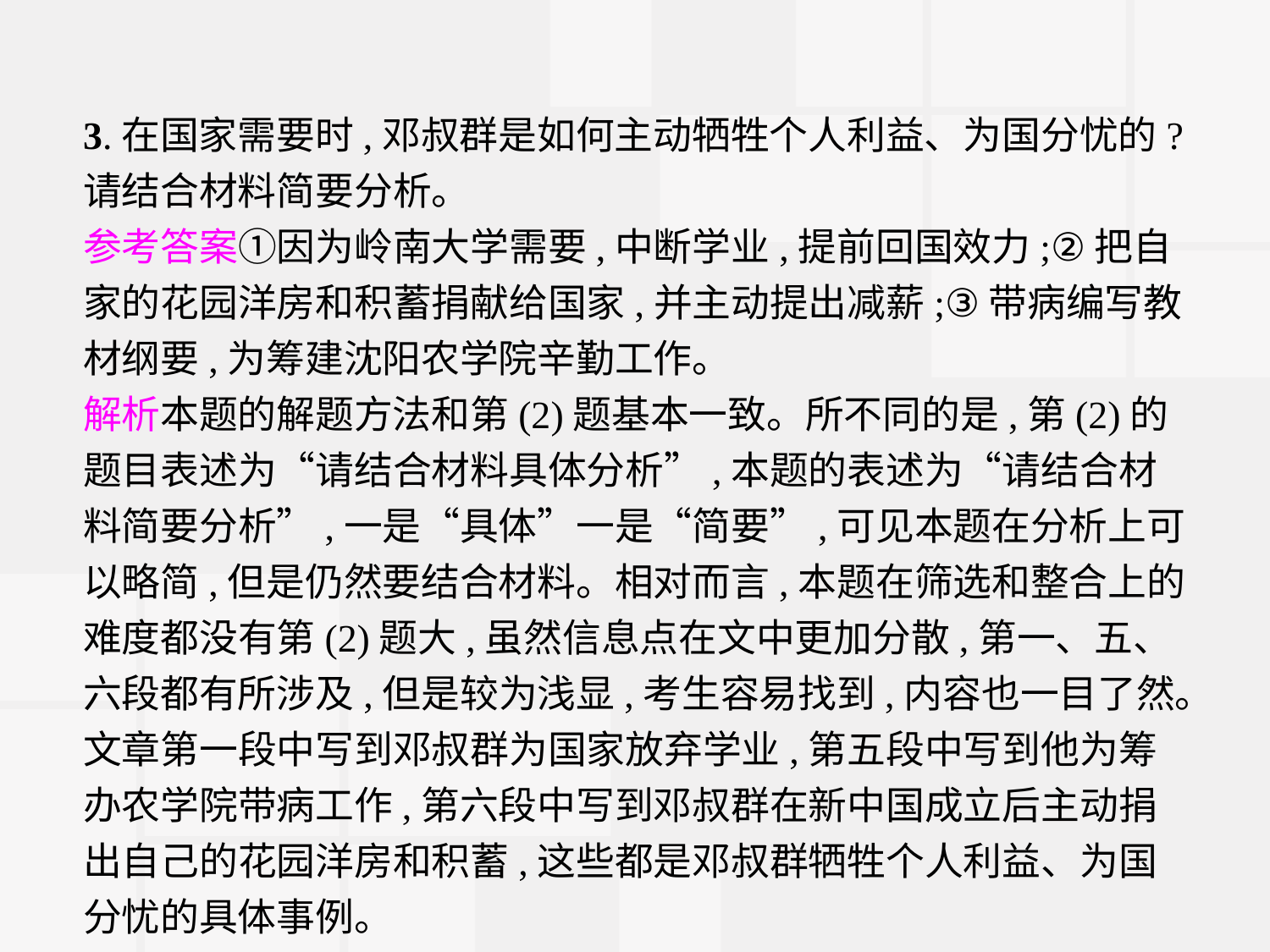

3.在国家需要时,邓叔群是如何主动牺牲个人利益、为国分忧的?请结合材料简要分析。
参考答案①因为岭南大学需要,中断学业,提前回国效力;②把自家的花园洋房和积蓄捐献给国家,并主动提出减薪;③带病编写教材纲要,为筹建沈阳农学院辛勤工作。
解析本题的解题方法和第(2)题基本一致。所不同的是,第(2)的题目表述为“请结合材料具体分析”,本题的表述为“请结合材料简要分析”,一是“具体”一是“简要”,可见本题在分析上可以略简,但是仍然要结合材料。相对而言,本题在筛选和整合上的难度都没有第(2)题大,虽然信息点在文中更加分散,第一、五、六段都有所涉及,但是较为浅显,考生容易找到,内容也一目了然。文章第一段中写到邓叔群为国家放弃学业,第五段中写到他为筹办农学院带病工作,第六段中写到邓叔群在新中国成立后主动捐出自己的花园洋房和积蓄,这些都是邓叔群牺牲个人利益、为国分忧的具体事例。